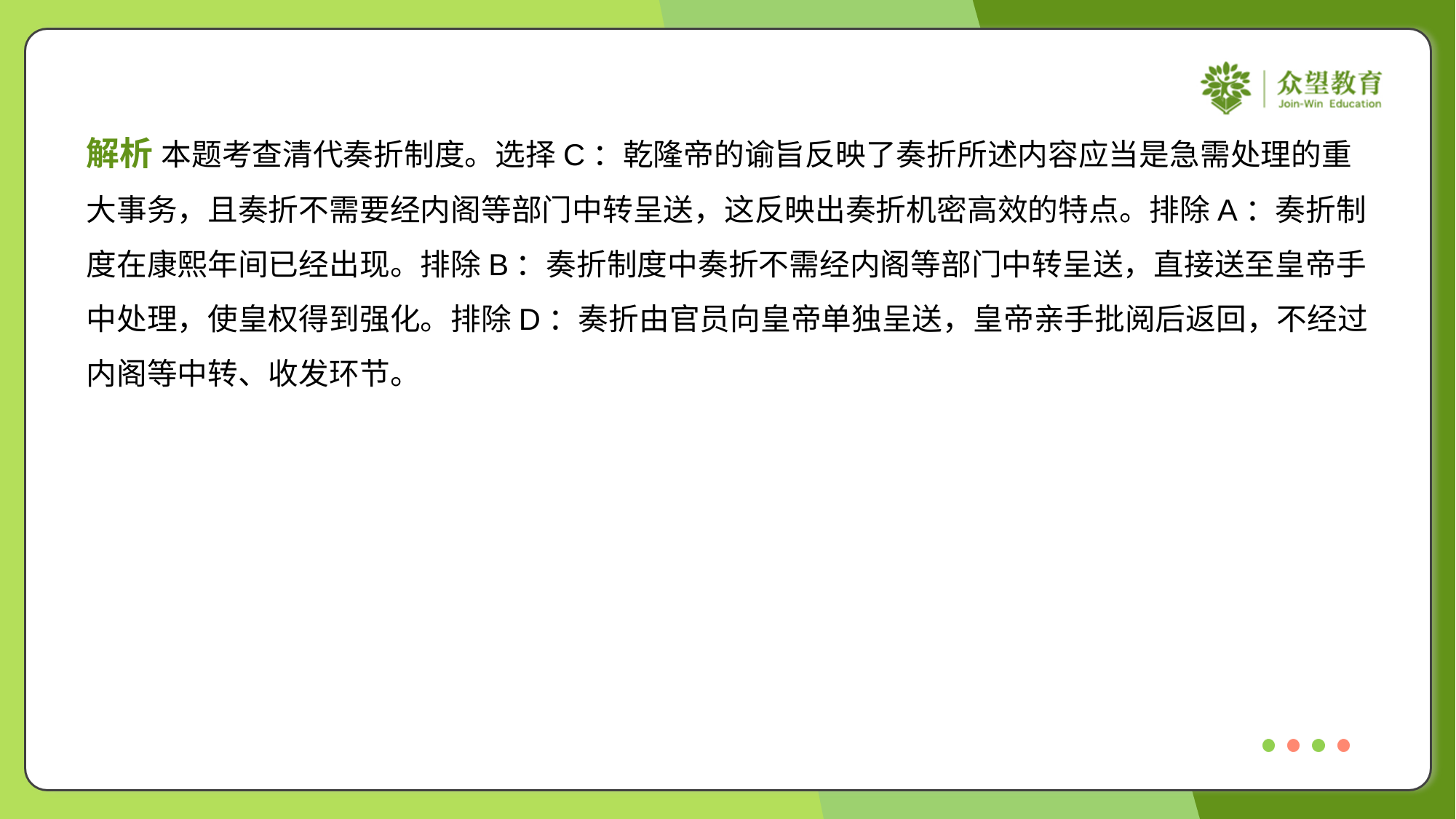

解析 本题考查清代奏折制度。选择C：乾隆帝的谕旨反映了奏折所述内容应当是急需处理的重
大事务，且奏折不需要经内阁等部门中转呈送，这反映出奏折机密高效的特点。排除A：奏折制
度在康熙年间已经出现。排除B：奏折制度中奏折不需经内阁等部门中转呈送，直接送至皇帝手
中处理，使皇权得到强化。排除D：奏折由官员向皇帝单独呈送，皇帝亲手批阅后返回，不经过
内阁等中转、收发环节。